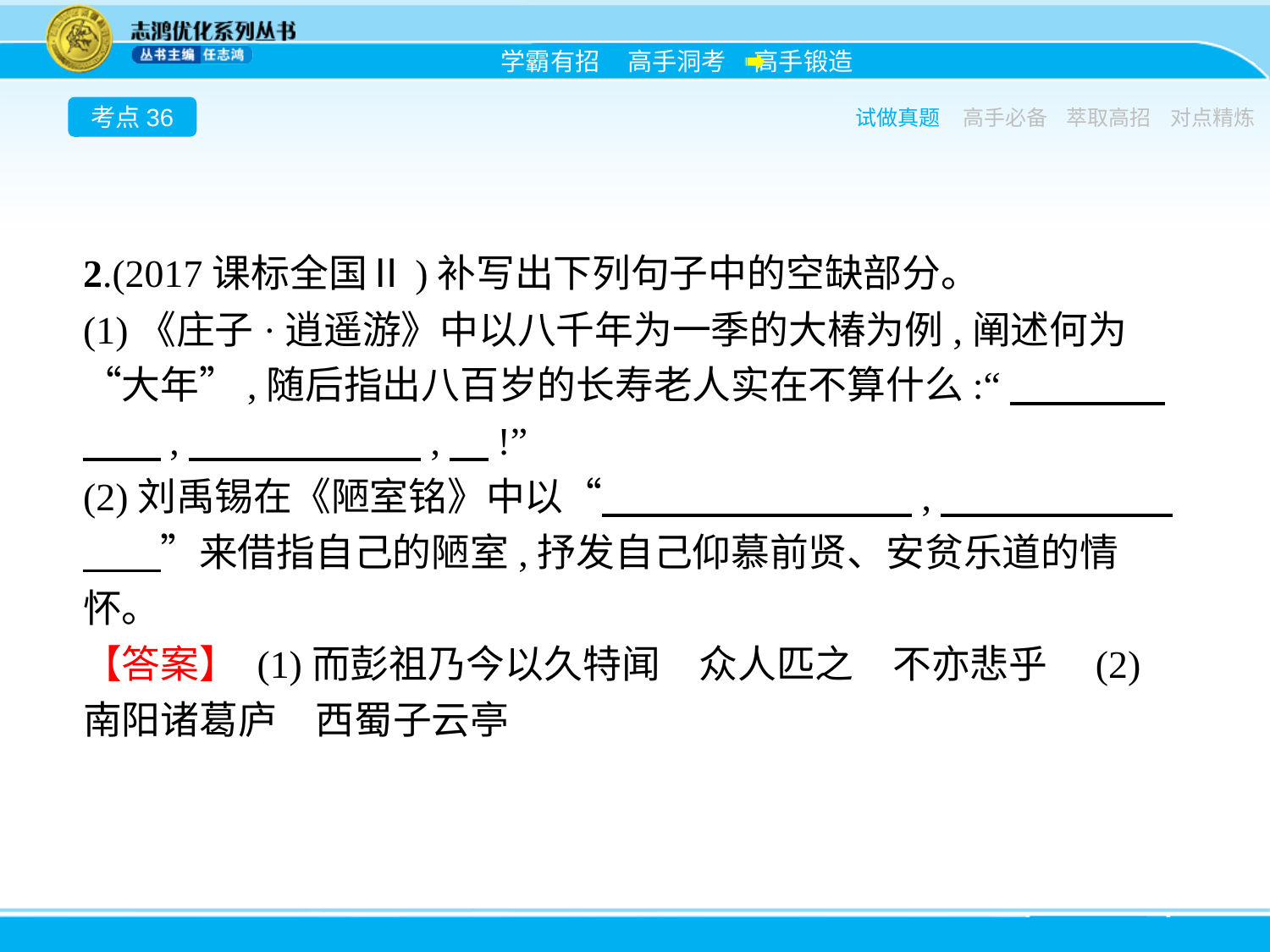

考点36
试做真题
高手必备
萃取高招
对点精炼
2.(2017课标全国Ⅱ)补写出下列句子中的空缺部分。
(1)《庄子·逍遥游》中以八千年为一季的大椿为例,阐述何为“大年”,随后指出八百岁的长寿老人实在不算什么:“　　　　　　,　　　　　　,　!”
(2)刘禹锡在《陋室铭》中以“　　　　　　　　,　　　　　　　　”来借指自己的陋室,抒发自己仰慕前贤、安贫乐道的情怀。
【答案】 (1)而彭祖乃今以久特闻　众人匹之　不亦悲乎　(2)南阳诸葛庐　西蜀子云亭